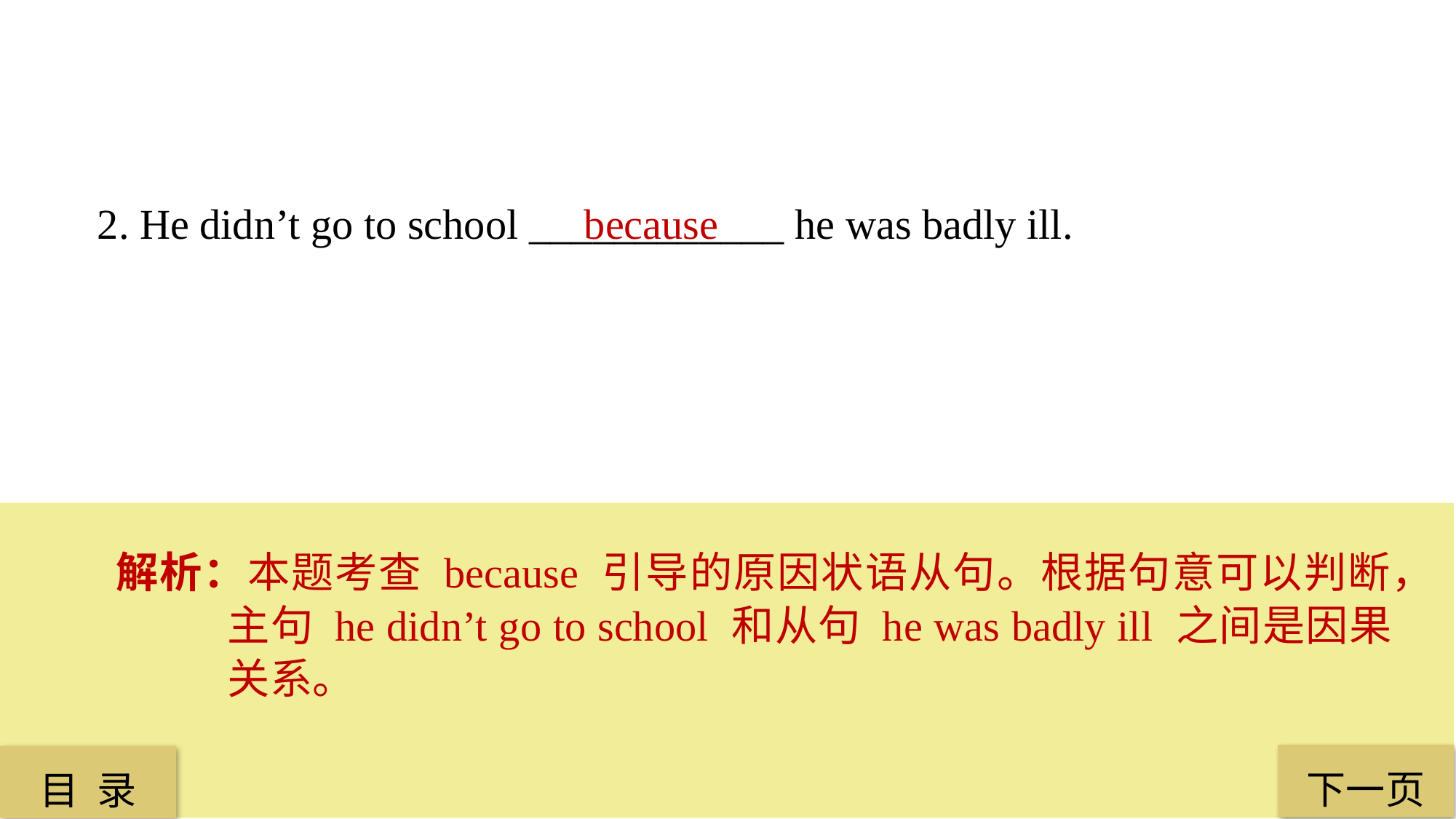

2. He didn’t go to school ____________ he was badly ill.
because
解析：本题考查 because 引导的原因状语从句。根据句意可以判断，主句 he didn’t go to school 和从句 he was badly ill 之间是因果关系。